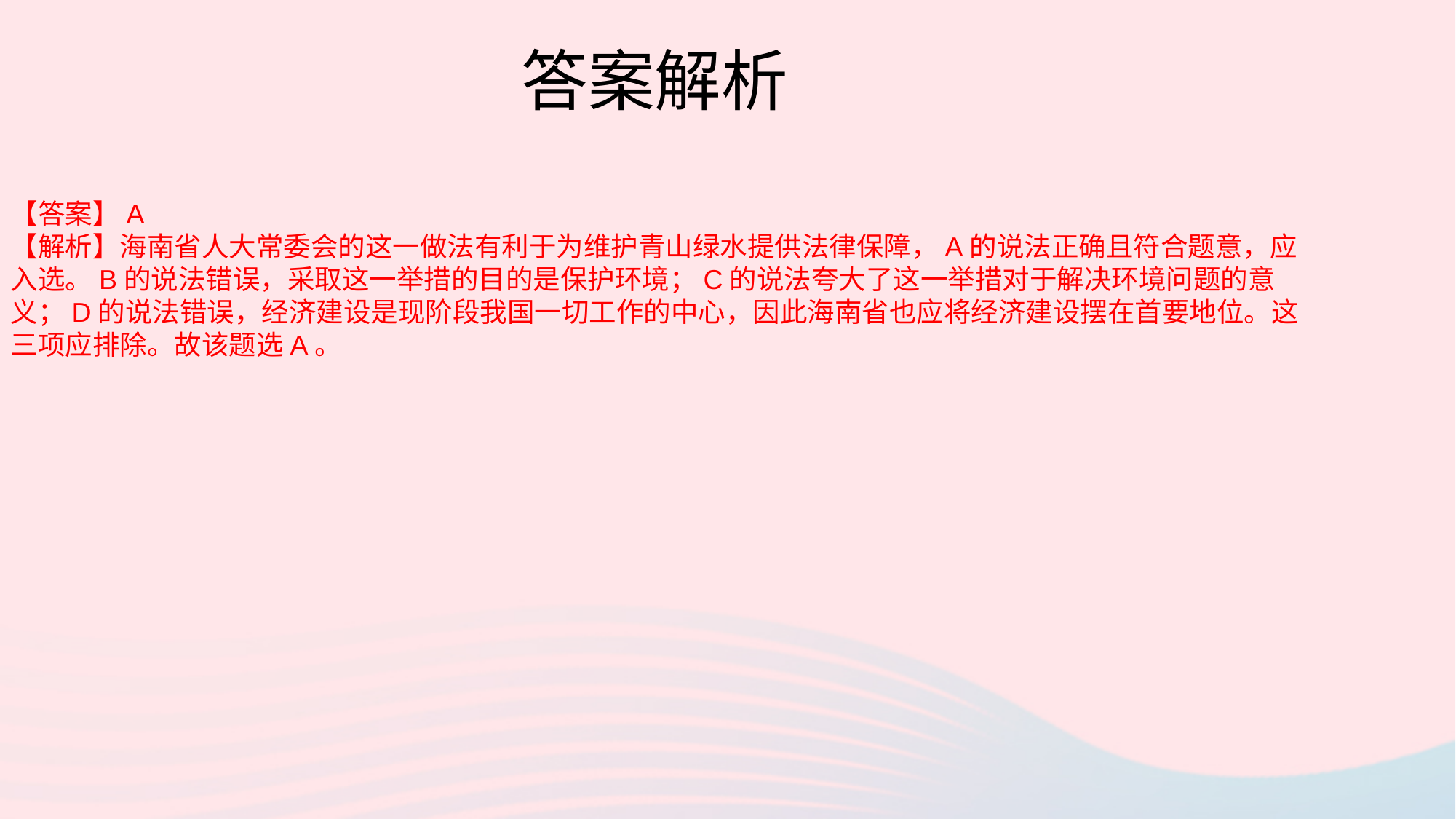

答案解析
【答案】A
【解析】海南省人大常委会的这一做法有利于为维护青山绿水提供法律保障，A的说法正确且符合题意，应入选。B的说法错误，采取这一举措的目的是保护环境；C的说法夸大了这一举措对于解决环境问题的意义；D的说法错误，经济建设是现阶段我国一切工作的中心，因此海南省也应将经济建设摆在首要地位。这三项应排除。故该题选A。